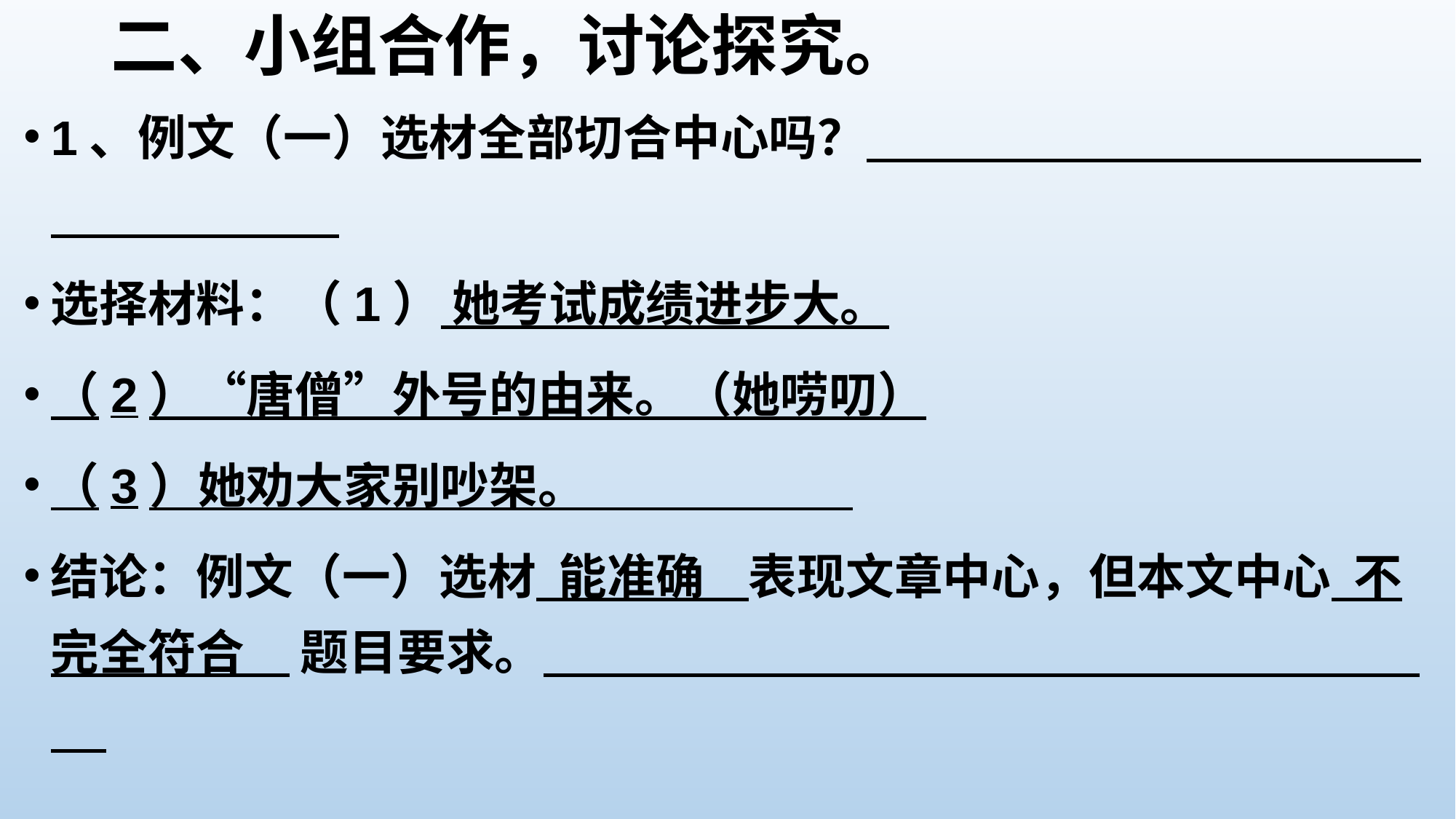

# 二、小组合作，讨论探究。
1、例文（一）选材全部切合中心吗？
选择材料：（1） 她考试成绩进步大。
（2）“唐僧”外号的由来。（她唠叨）
（3）她劝大家别吵架。
结论：例文（一）选材  能准确    表现文章中心，但本文中心  不完全符合     题目要求。